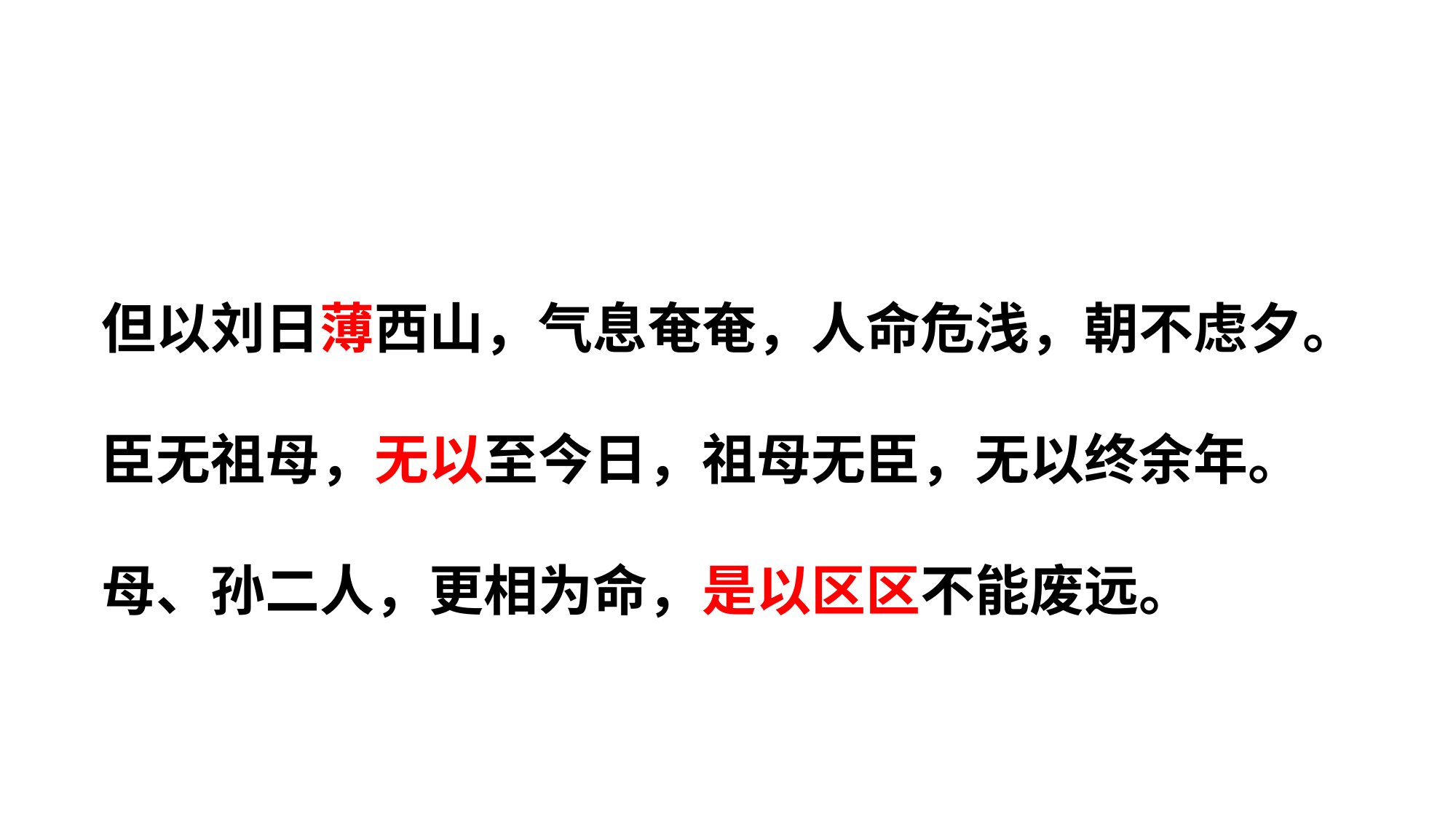

但以刘日薄西山，气息奄奄，人命危浅，朝不虑夕。

臣无祖母，无以至今日，祖母无臣，无以终余年。

母、孙二人，更相为命，是以区区不能废远。